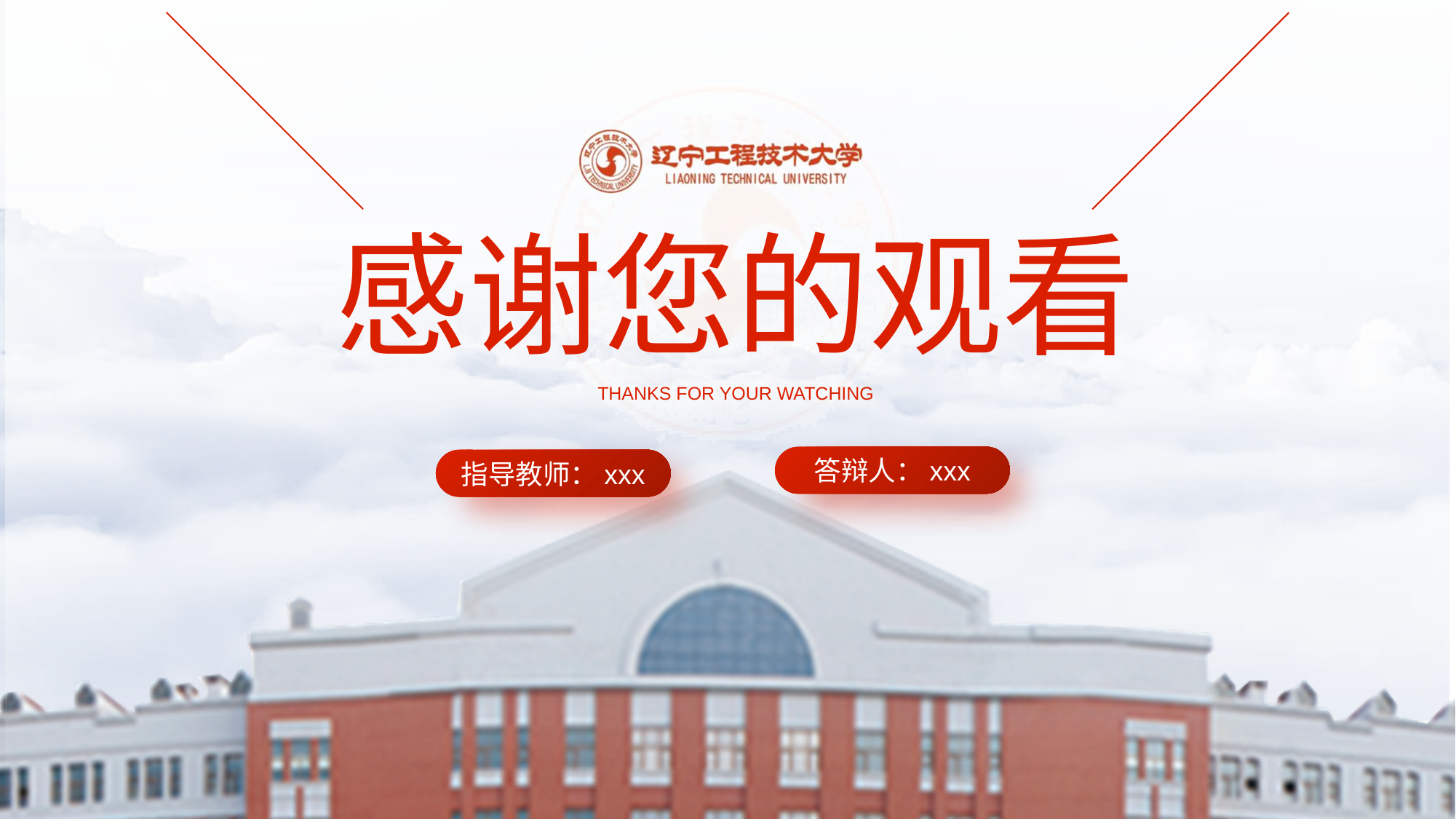

感谢您的观看
THANKS FOR YOUR WATCHING
答辩人：xxx
指导教师：xxx